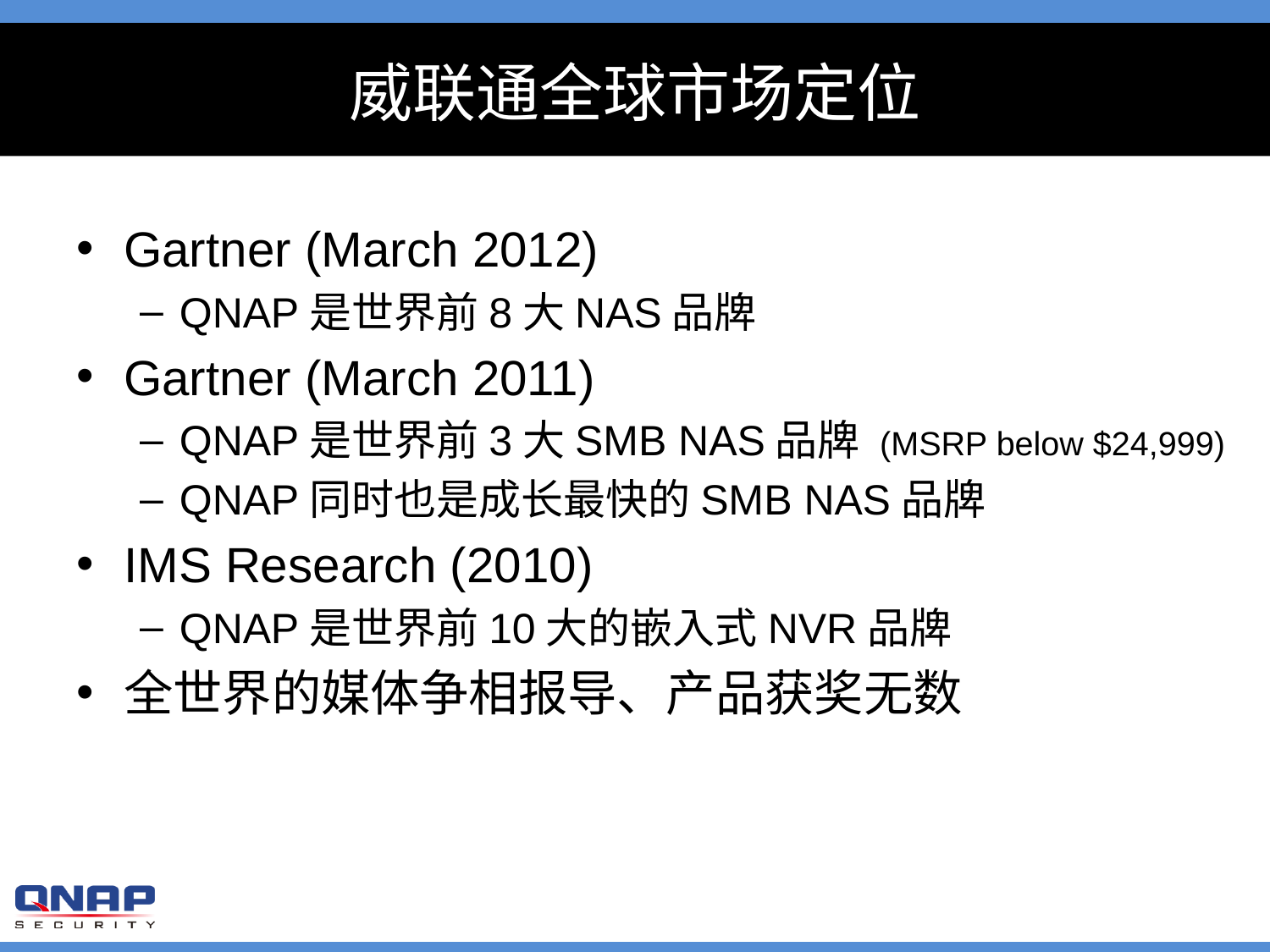

# 威联通全球市场定位

Gartner (March 2012)
QNAP是世界前8大NAS品牌
Gartner (March 2011)
QNAP是世界前3大SMB NAS品牌 (MSRP below $24,999)
QNAP同时也是成长最快的SMB NAS品牌
IMS Research (2010)
QNAP是世界前10大的嵌入式NVR品牌
全世界的媒体争相报导、产品获奖无数